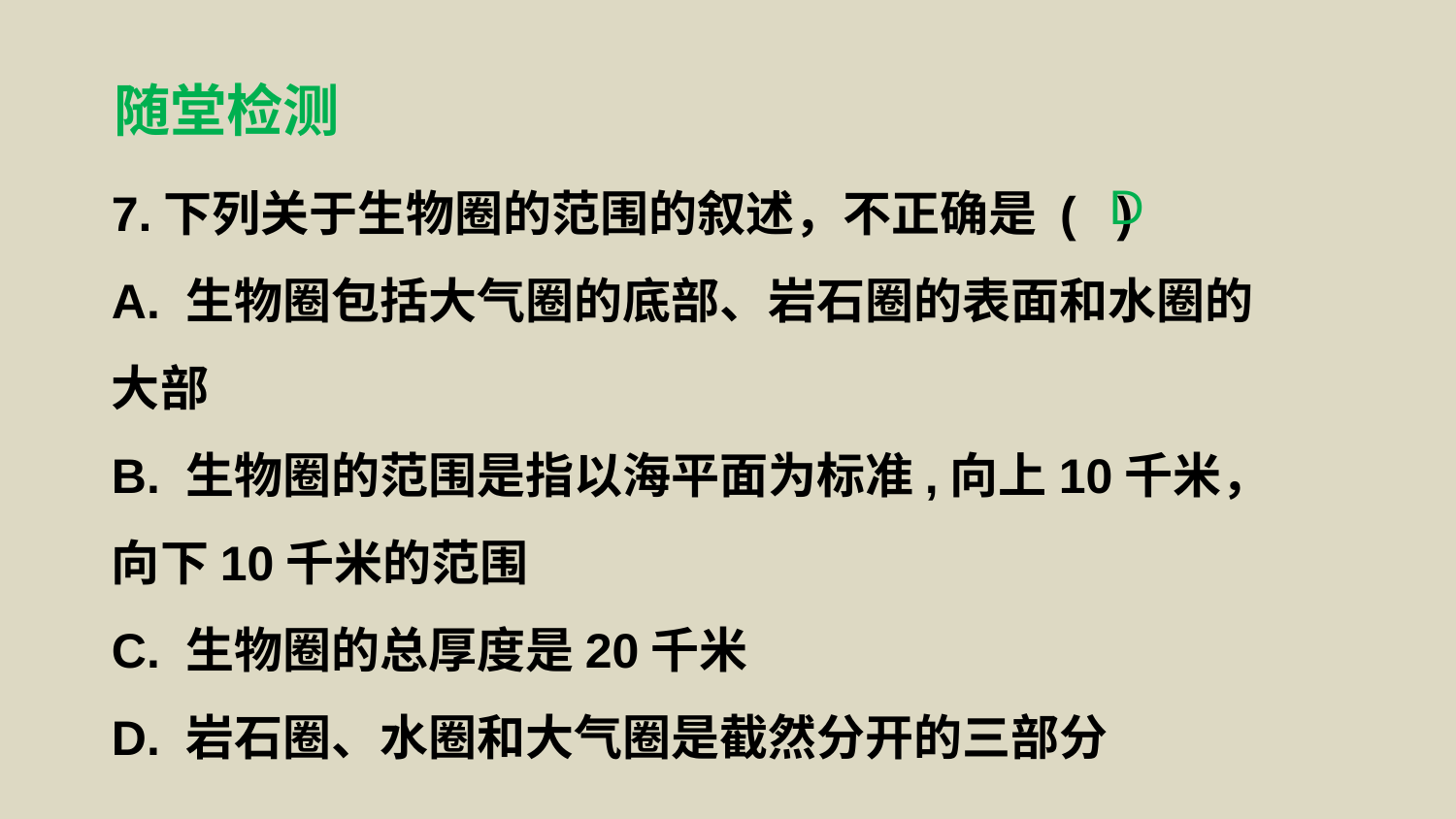

随堂检测
7.下列关于生物圈的范围的叙述，不正确是 (   )
A. 生物圈包括大气圈的底部、岩石圈的表面和水圈的大部
B. 生物圈的范围是指以海平面为标准,向上10千米，向下10千米的范围
C. 生物圈的总厚度是20千米
D. 岩石圈、水圈和大气圈是截然分开的三部分
D